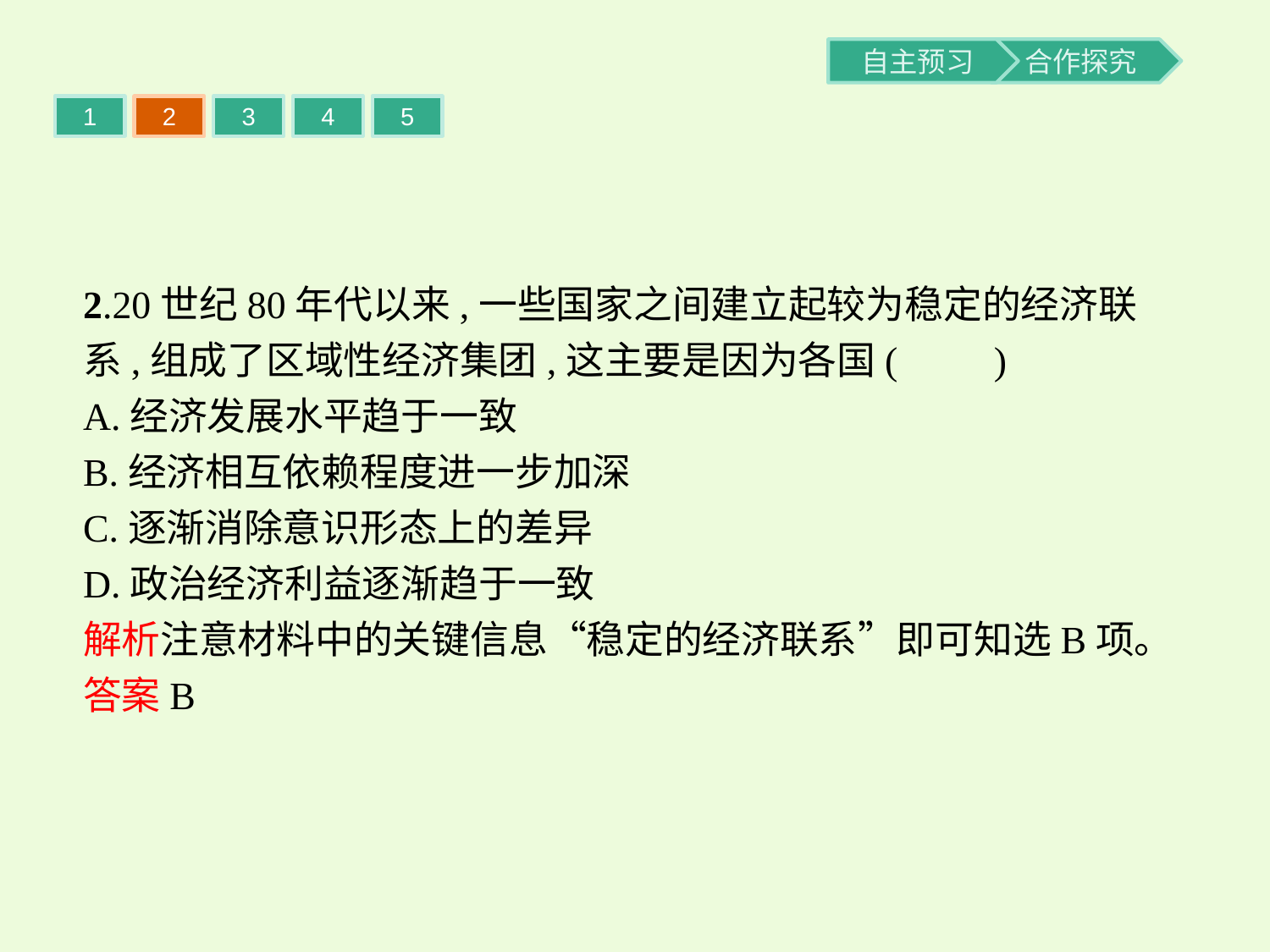

1
2
3
4
5
2.20世纪80年代以来,一些国家之间建立起较为稳定的经济联系,组成了区域性经济集团,这主要是因为各国(　　)
A.经济发展水平趋于一致
B.经济相互依赖程度进一步加深
C.逐渐消除意识形态上的差异
D.政治经济利益逐渐趋于一致
解析注意材料中的关键信息“稳定的经济联系”即可知选B项。
答案B